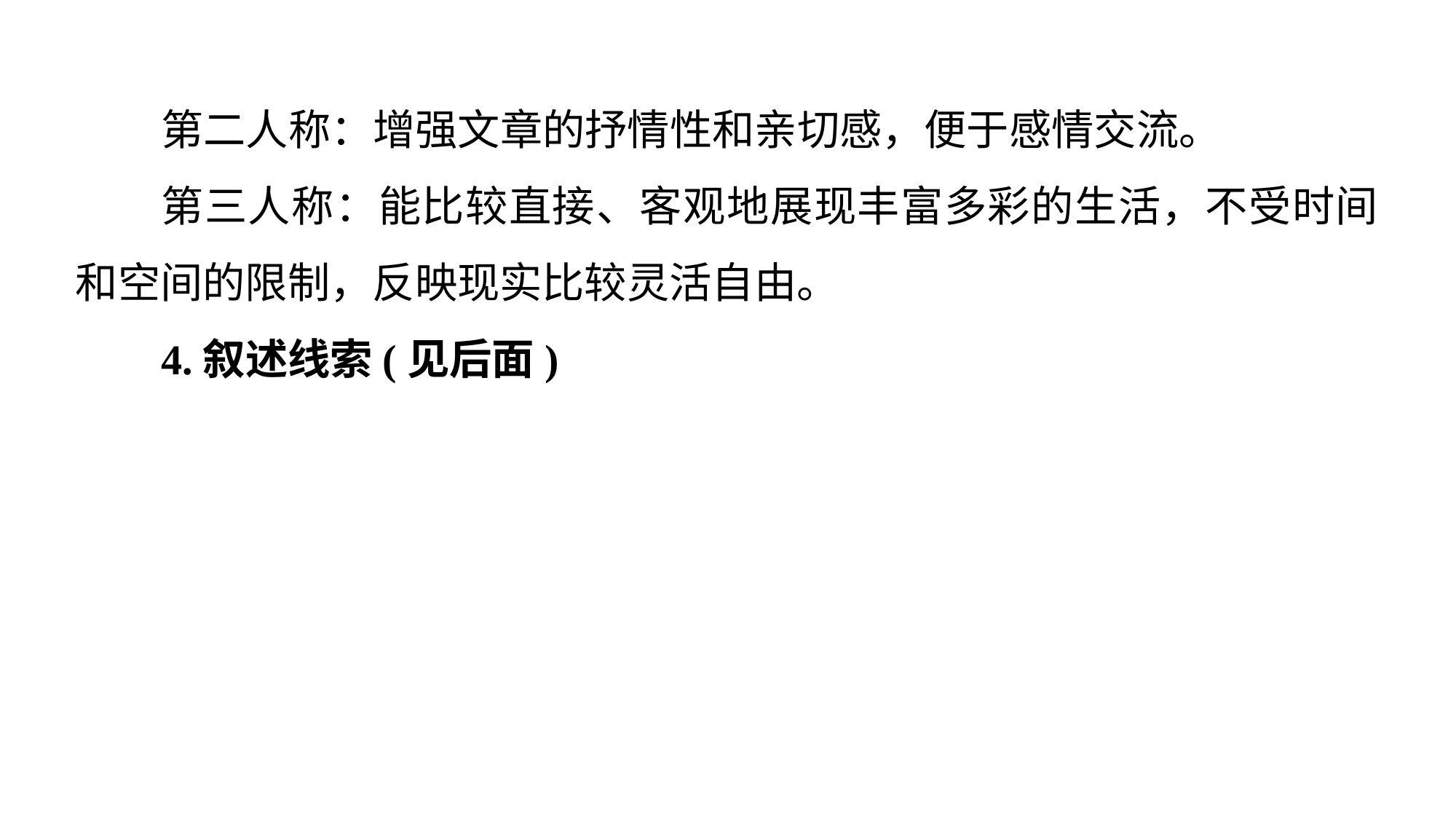

第二人称：增强文章的抒情性和亲切感，便于感情交流。
第三人称：能比较直接、客观地展现丰富多彩的生活，不受时间和空间的限制，反映现实比较灵活自由。
4.叙述线索(见后面)